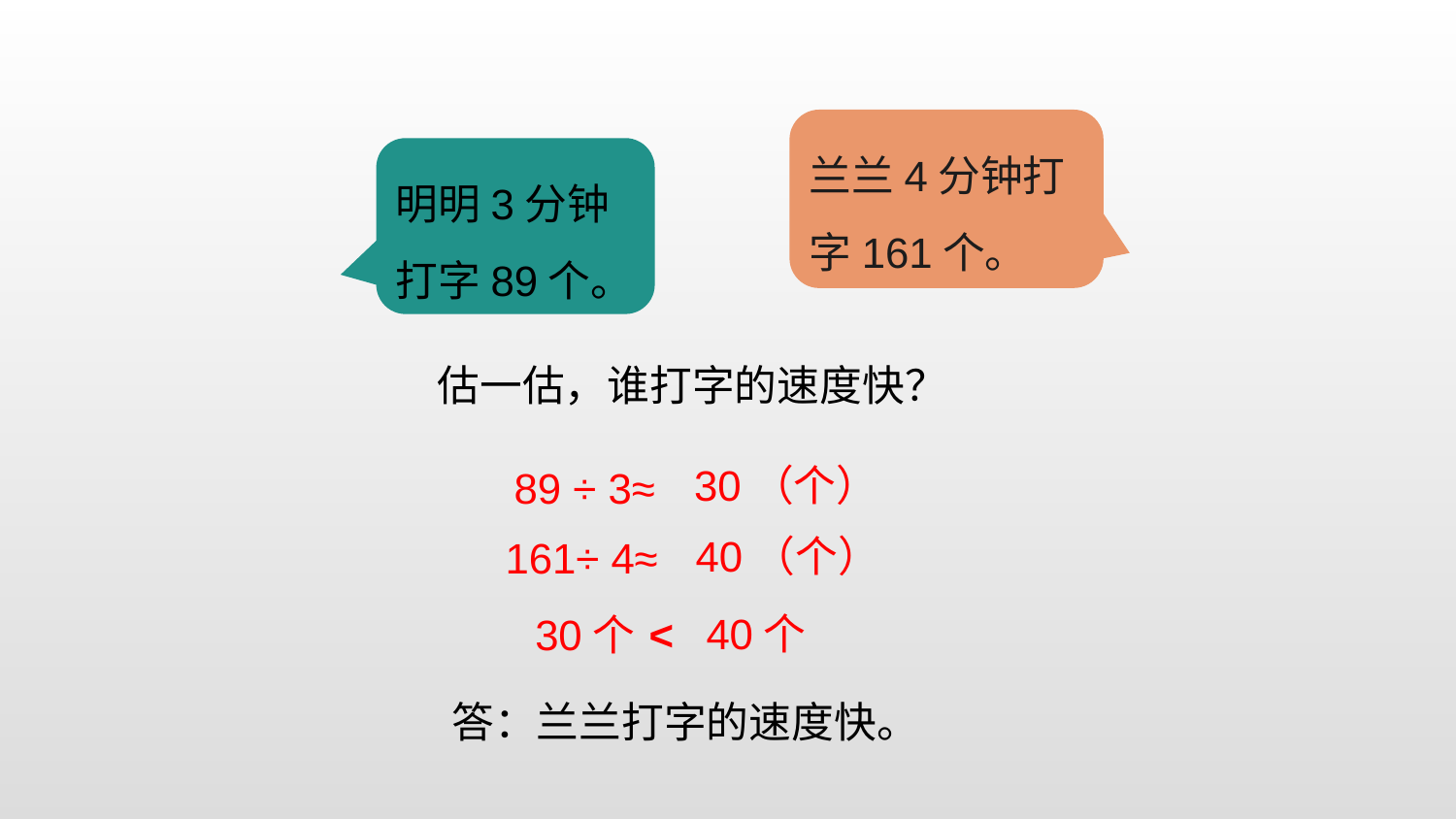

兰兰4分钟打字161个。

明明3分钟打字89个。
估一估，谁打字的速度快？
30（个）
89 ÷ 3≈
40（个）
161÷ 4≈
40个
30个
<
答：兰兰打字的速度快。